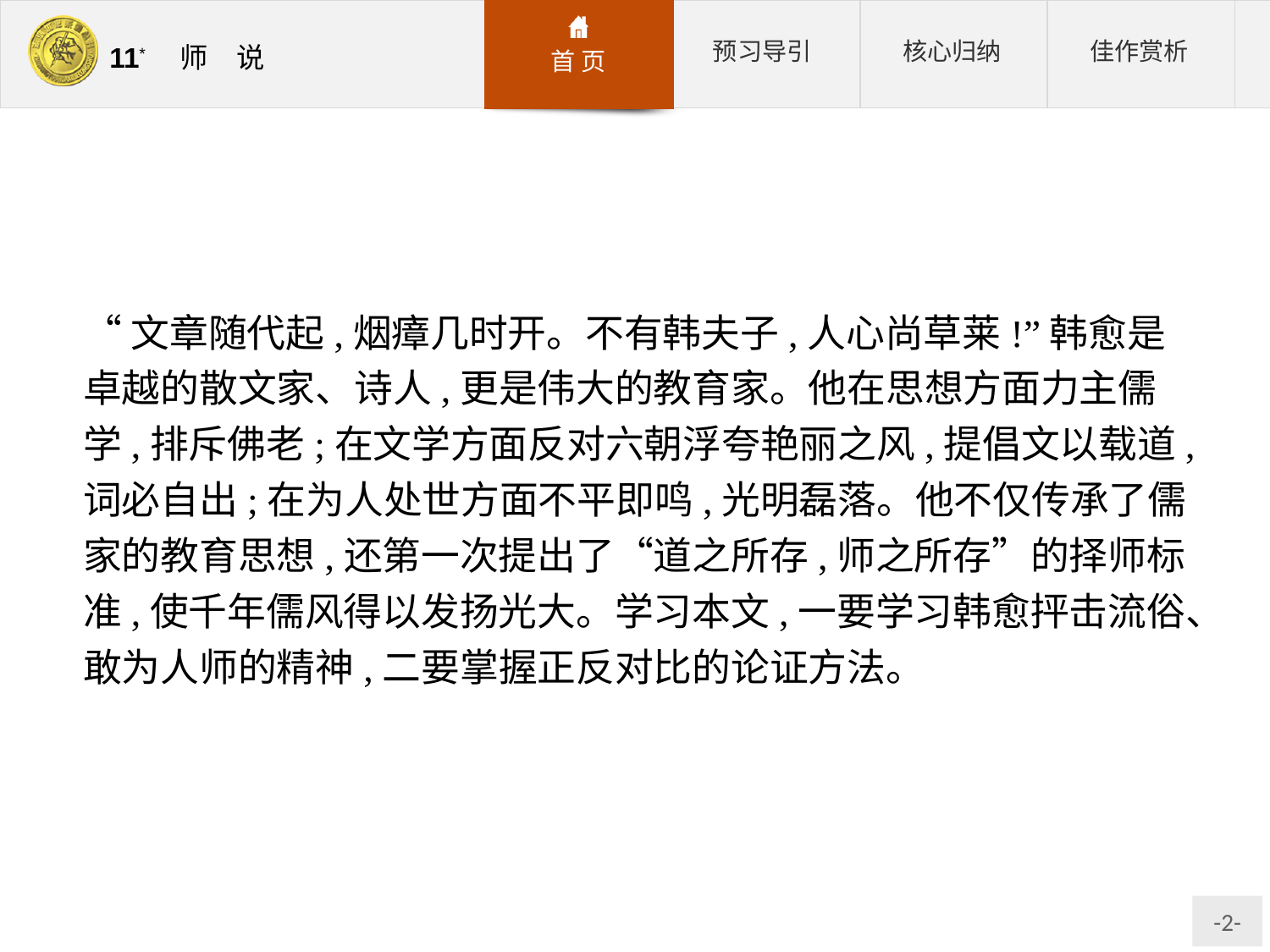

“文章随代起,烟瘴几时开。不有韩夫子,人心尚草莱!”韩愈是卓越的散文家、诗人,更是伟大的教育家。他在思想方面力主儒学,排斥佛老;在文学方面反对六朝浮夸艳丽之风,提倡文以载道,词必自出;在为人处世方面不平即鸣,光明磊落。他不仅传承了儒家的教育思想,还第一次提出了“道之所存,师之所存”的择师标准,使千年儒风得以发扬光大。学习本文,一要学习韩愈抨击流俗、敢为人师的精神,二要掌握正反对比的论证方法。